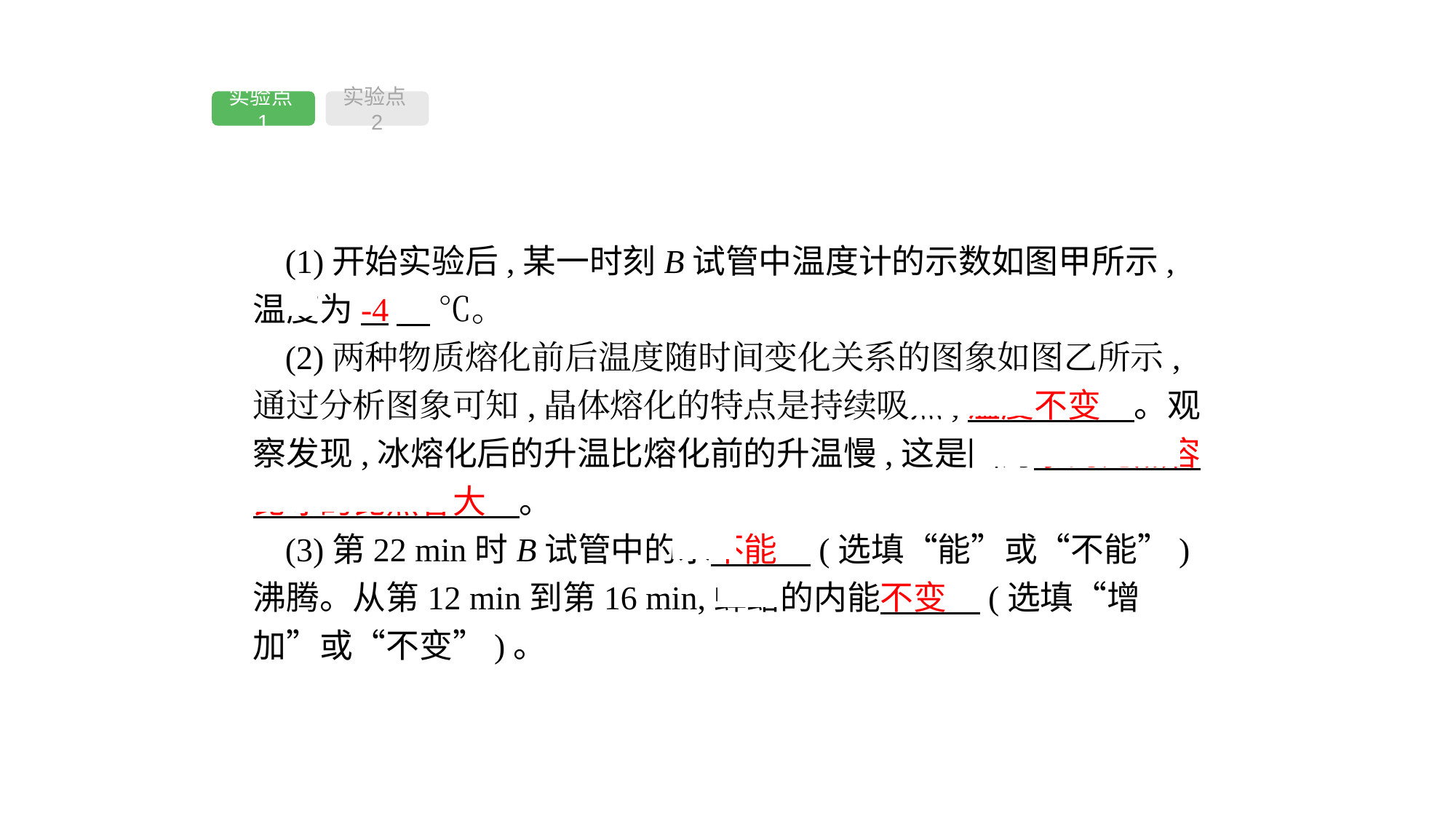

实验点1
实验点2
(1)开始实验后,某一时刻B试管中温度计的示数如图甲所示,温度为-4　 ℃。
(2)两种物质熔化前后温度随时间变化关系的图象如图乙所示,通过分析图象可知,晶体熔化的特点是持续吸热,温度不变　。观察发现,冰熔化后的升温比熔化前的升温慢,这是因为水的比热容比冰的比热容大　。
(3)第22 min时B试管中的水不能　(选填“能”或“不能”)沸腾。从第12 min到第16 min,蜂蜡的内能不变　(选填“增加”或“不变”)。